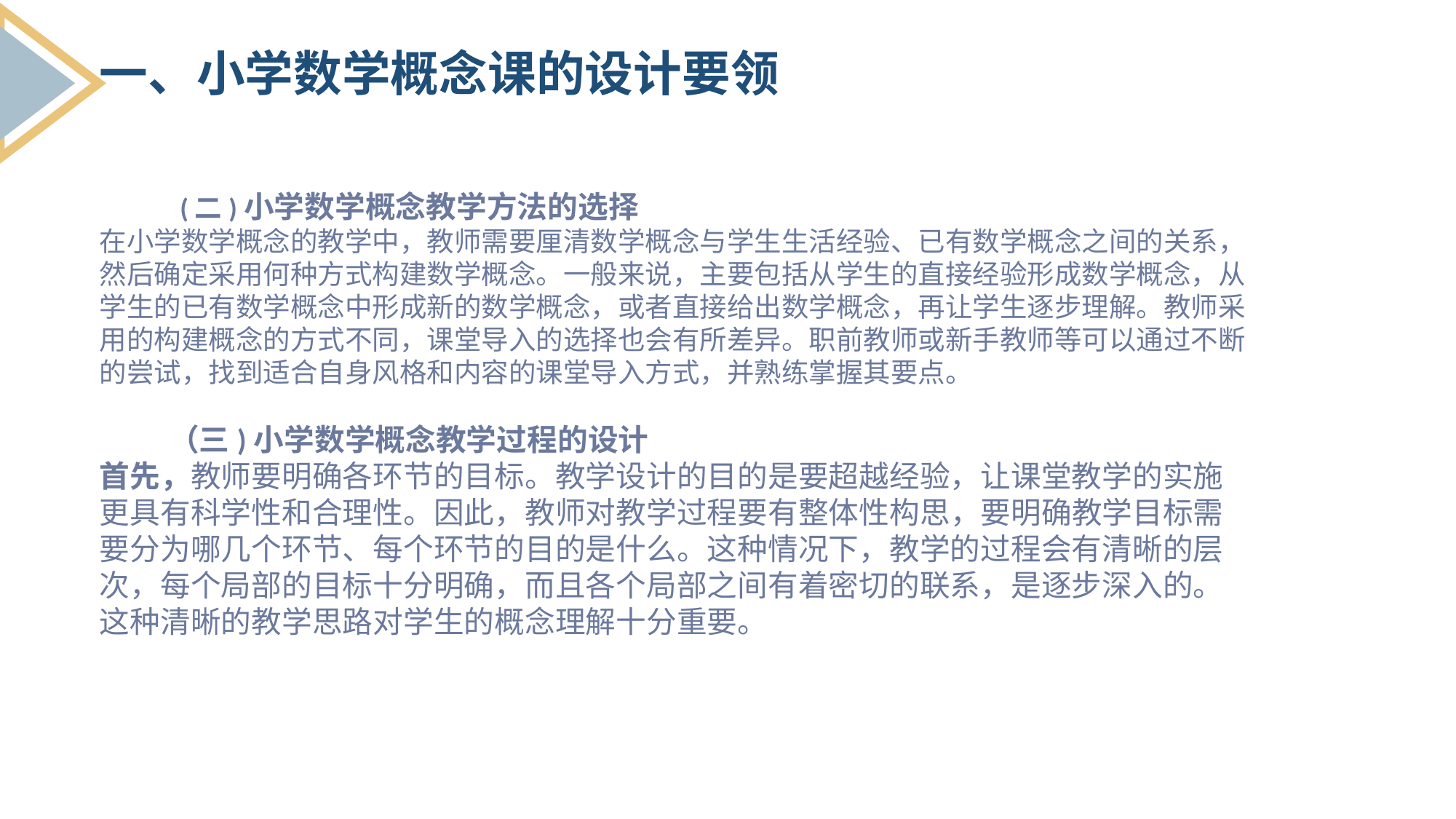

一、小学数学概念课的设计要领

             (二)小学数学概念教学方法的选择
在小学数学概念的教学中，教师需要厘清数学概念与学生生活经验、已有数学概念之间的关系，然后确定采用何种方式构建数学概念。一般来说，主要包括从学生的直接经验形成数学概念，从学生的已有数学概念中形成新的数学概念，或者直接给出数学概念，再让学生逐步理解。教师采用的构建概念的方式不同，课堂导入的选择也会有所差异。职前教师或新手教师等可以通过不断的尝试，找到适合自身风格和内容的课堂导入方式，并熟练掌握其要点。

         （三)小学数学概念教学过程的设计
首先，教师要明确各环节的目标。教学设计的目的是要超越经验，让课堂教学的实施更具有科学性和合理性。因此，教师对教学过程要有整体性构思，要明确教学目标需要分为哪几个环节、每个环节的目的是什么。这种情况下，教学的过程会有清晰的层次，每个局部的目标十分明确，而且各个局部之间有着密切的联系，是逐步深入的。这种清晰的教学思路对学生的概念理解十分重要。